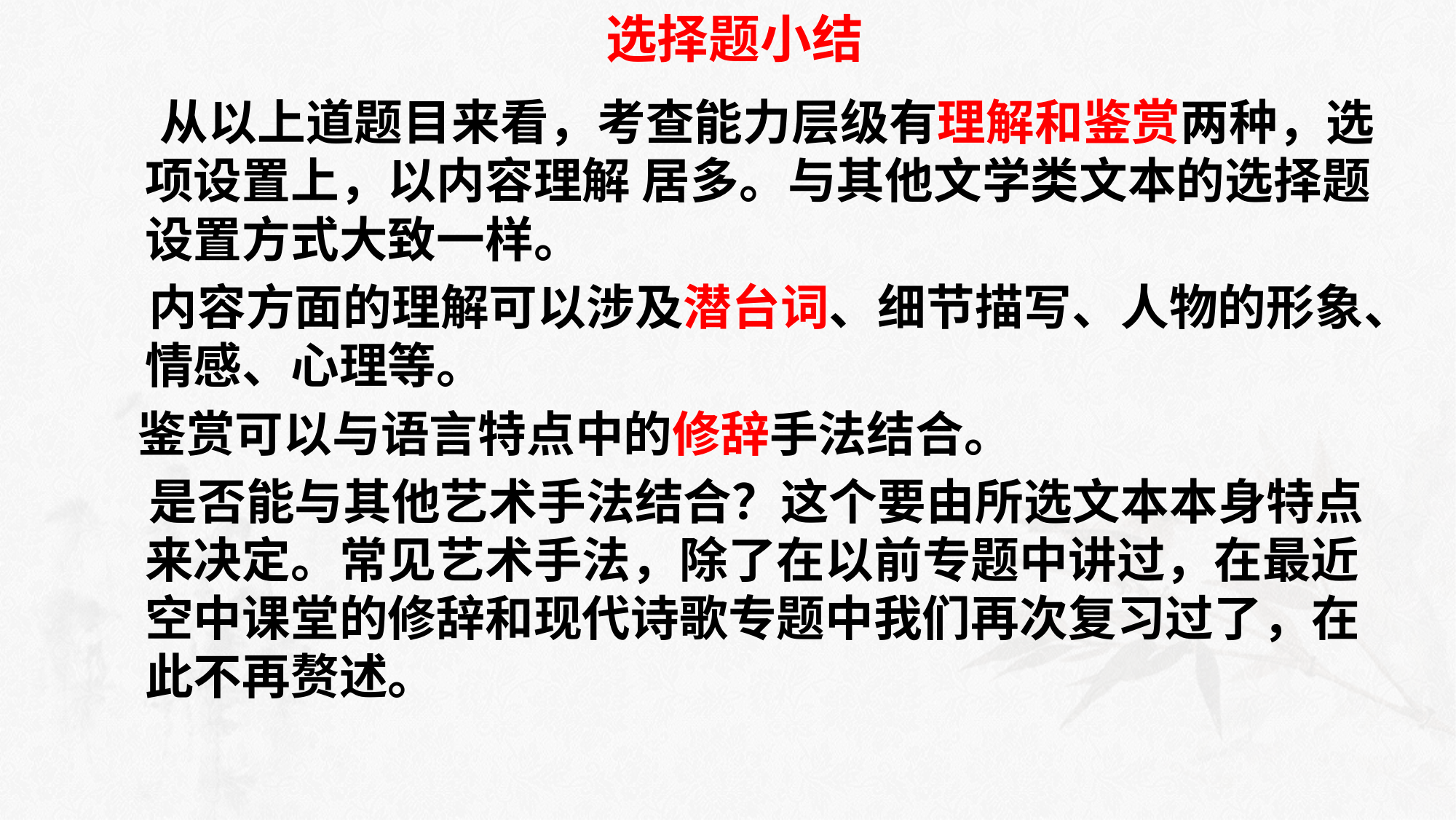

# 选择题小结
    从以上道题目来看，考查能力层级有理解和鉴赏两种，选项设置上，以内容理解 居多。与其他文学类文本的选择题设置方式大致一样。
   内容方面的理解可以涉及潜台词、细节描写、人物的形象、情感、心理等。
  鉴赏可以与语言特点中的修辞手法结合。
   是否能与其他艺术手法结合？这个要由所选文本本身特点来决定。常见艺术手法，除了在以前专题中讲过，在最近空中课堂的修辞和现代诗歌专题中我们再次复习过了，在此不再赘述。